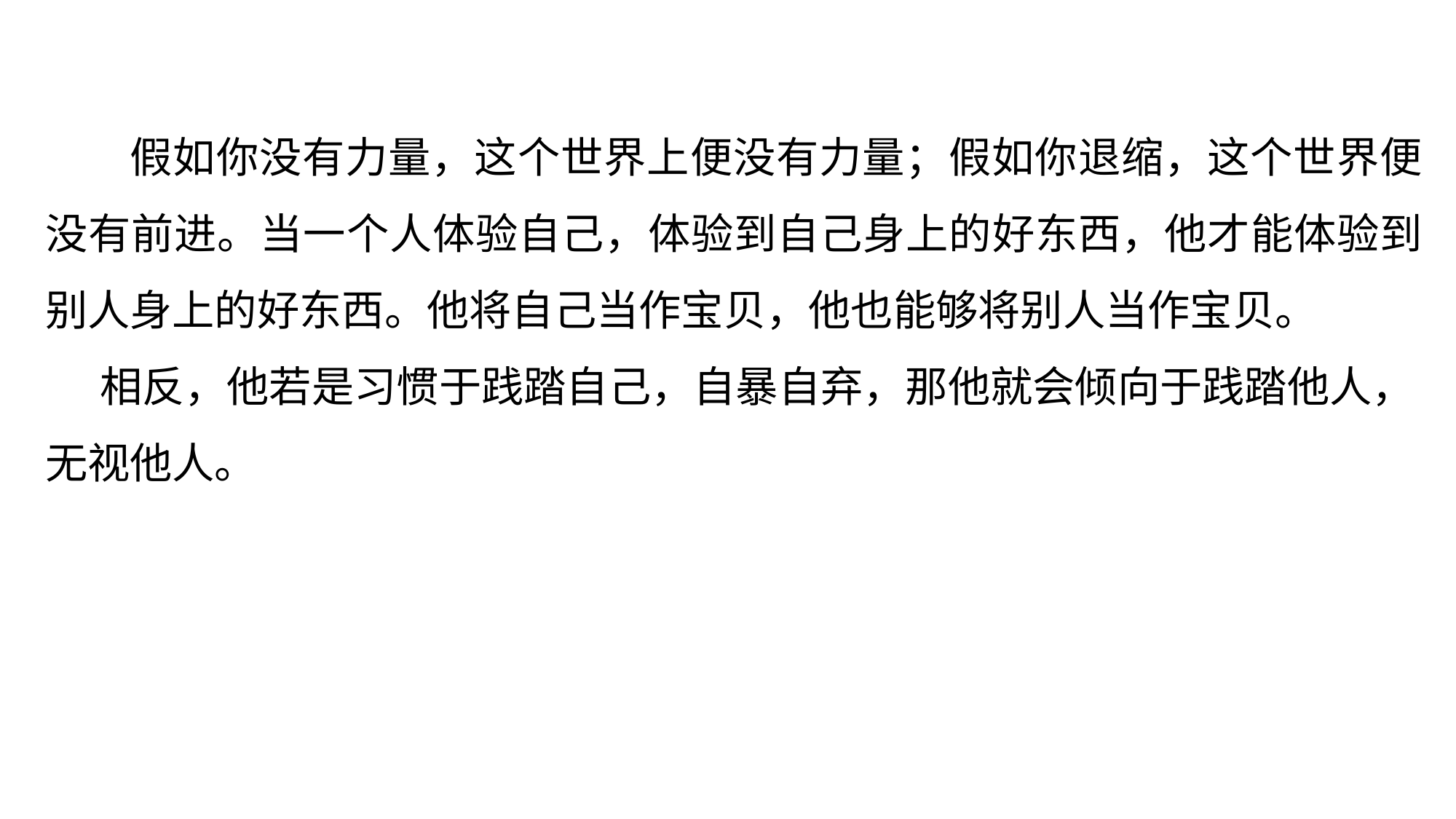

假如你没有力量，这个世界上便没有力量；假如你退缩，这个世界便没有前进。当一个人体验自己，体验到自己身上的好东西，他才能体验到别人身上的好东西。他将自己当作宝贝，他也能够将别人当作宝贝。
相反，他若是习惯于践踏自己，自暴自弃，那他就会倾向于践踏他人，无视他人。